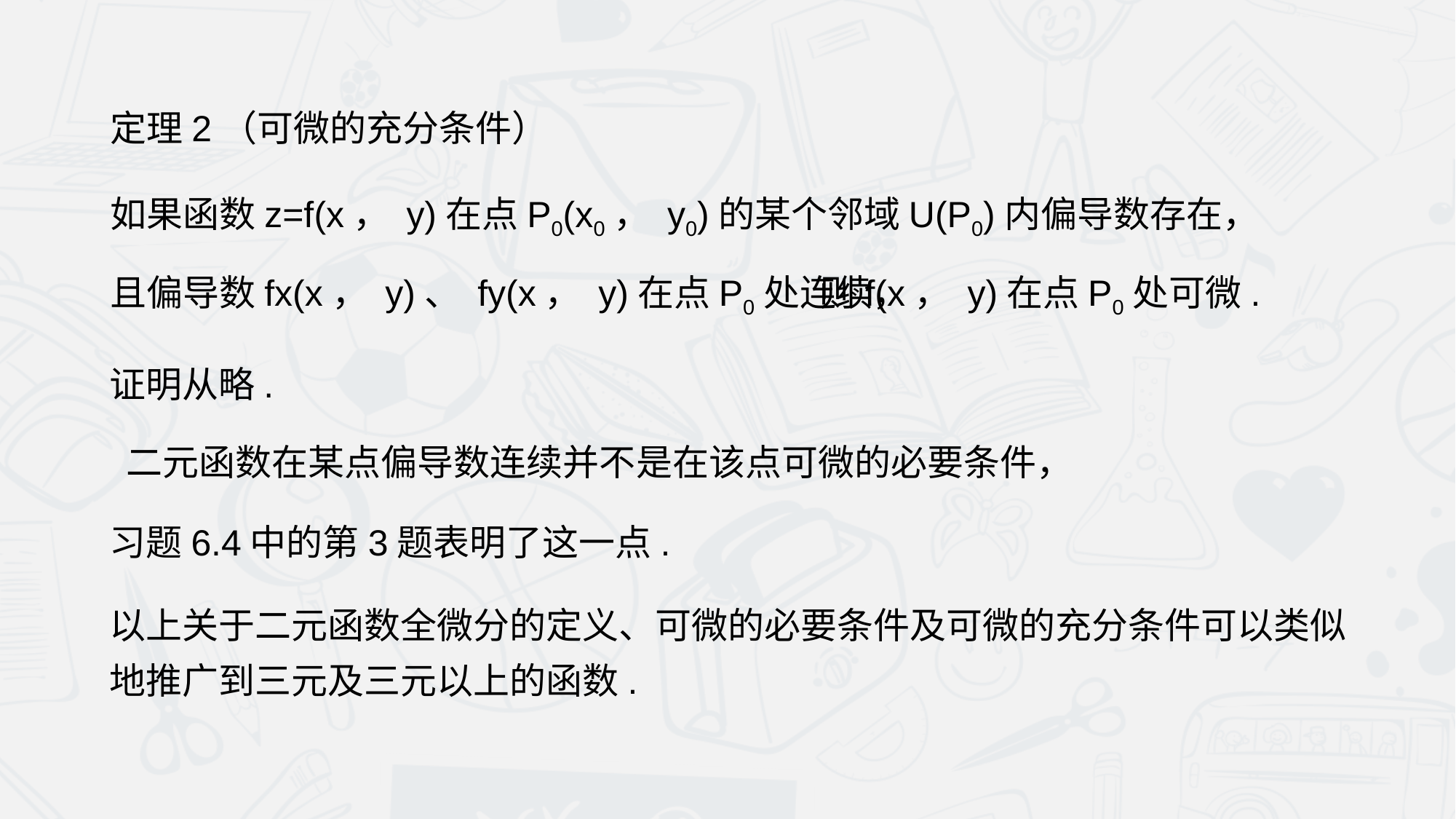

定理2（可微的充分条件）
如果函数z=f(x， y)在点P0(x0， y0)的某个邻域U(P0)内偏导数存在，
且偏导数fx(x， y)、 fy(x， y)在点P0处连续，
则f(x， y)在点P0处可微.
证明从略.
 二元函数在某点偏导数连续并不是在该点可微的必要条件，
习题6.4中的第3题表明了这一点.

以上关于二元函数全微分的定义、可微的必要条件及可微的充分条件可以类似

地推广到三元及三元以上的函数.